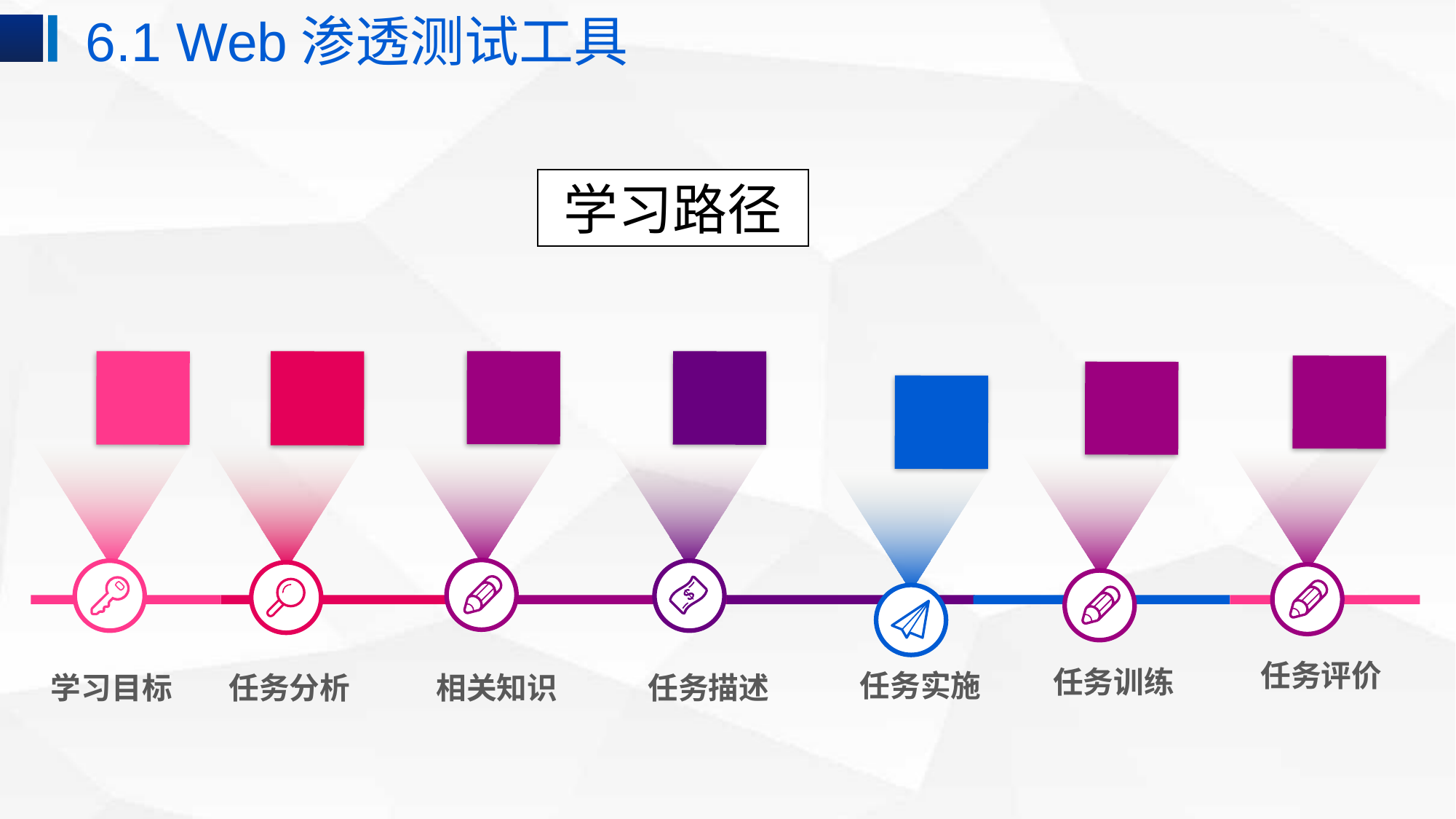

6.1 Web渗透测试工具

学习路径

任务训练
任务实施
学习目标
任务分析
相关知识
任务描述

任务评价